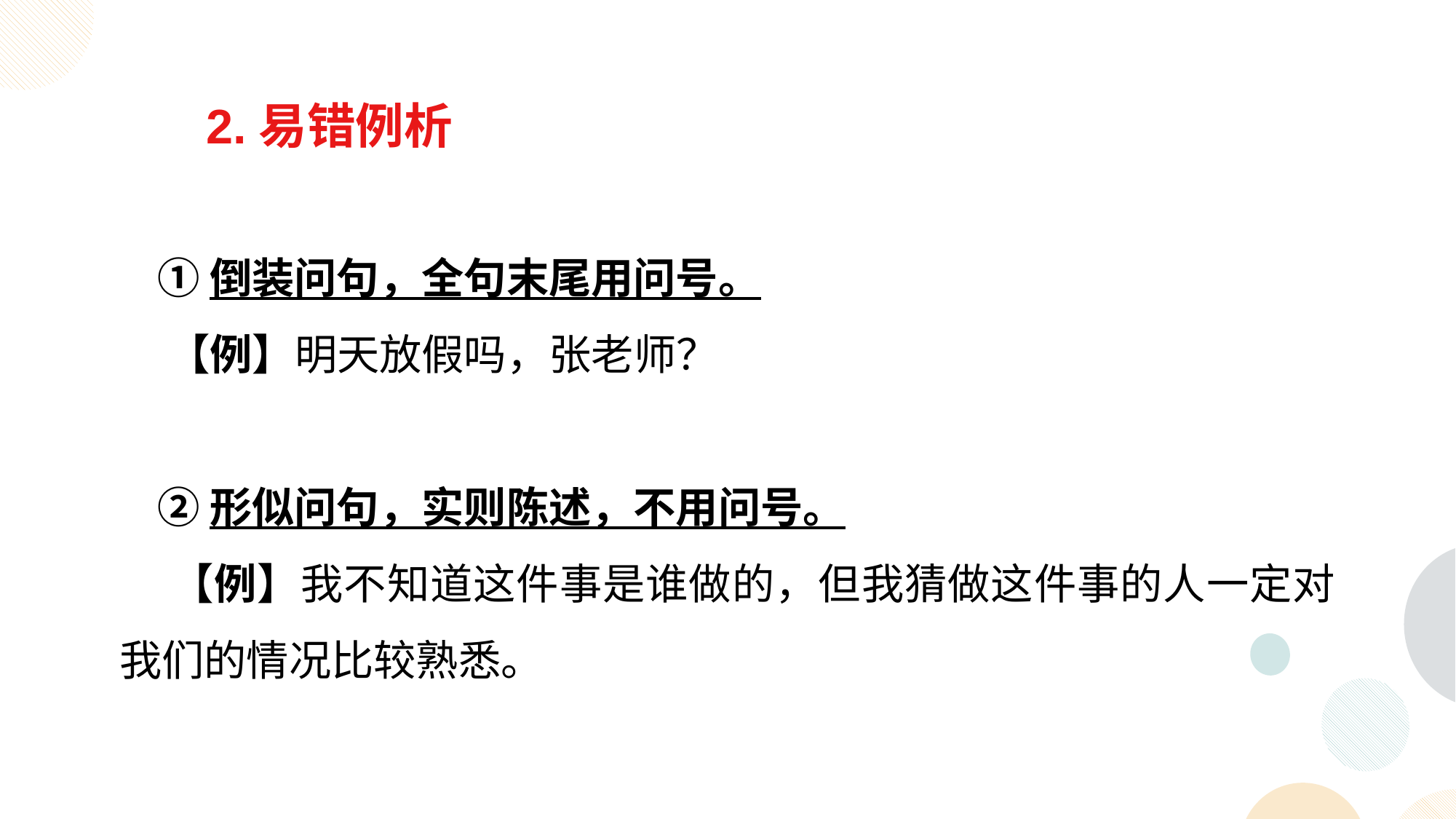

2.易错例析
    ①倒装问句，全句末尾用问号。
    【例】明天放假吗，张老师？

    ②形似问句，实则陈述，不用问号。
    【例】我不知道这件事是谁做的，但我猜做这件事的人一定对我们的情况比较熟悉。